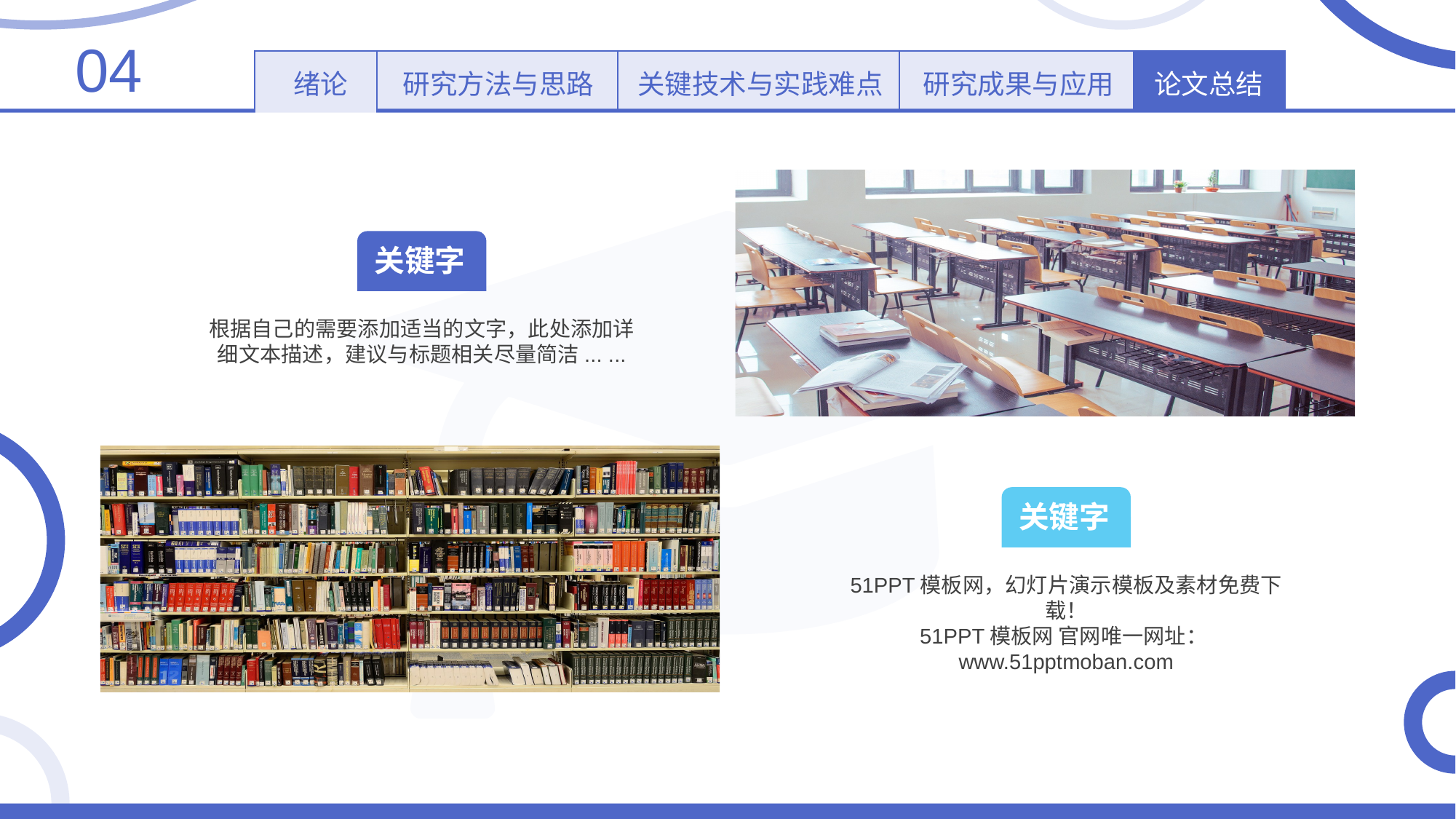

04

绪论
研究方法与思路
关键技术与实践难点
研究成果与应用
论文总结

关键字
根据自己的需要添加适当的文字，此处添加详细文本描述，建议与标题相关尽量简洁... ...

关键字
51PPT模板网，幻灯片演示模板及素材免费下载！
51PPT模板网 官网唯一网址：www.51pptmoban.com